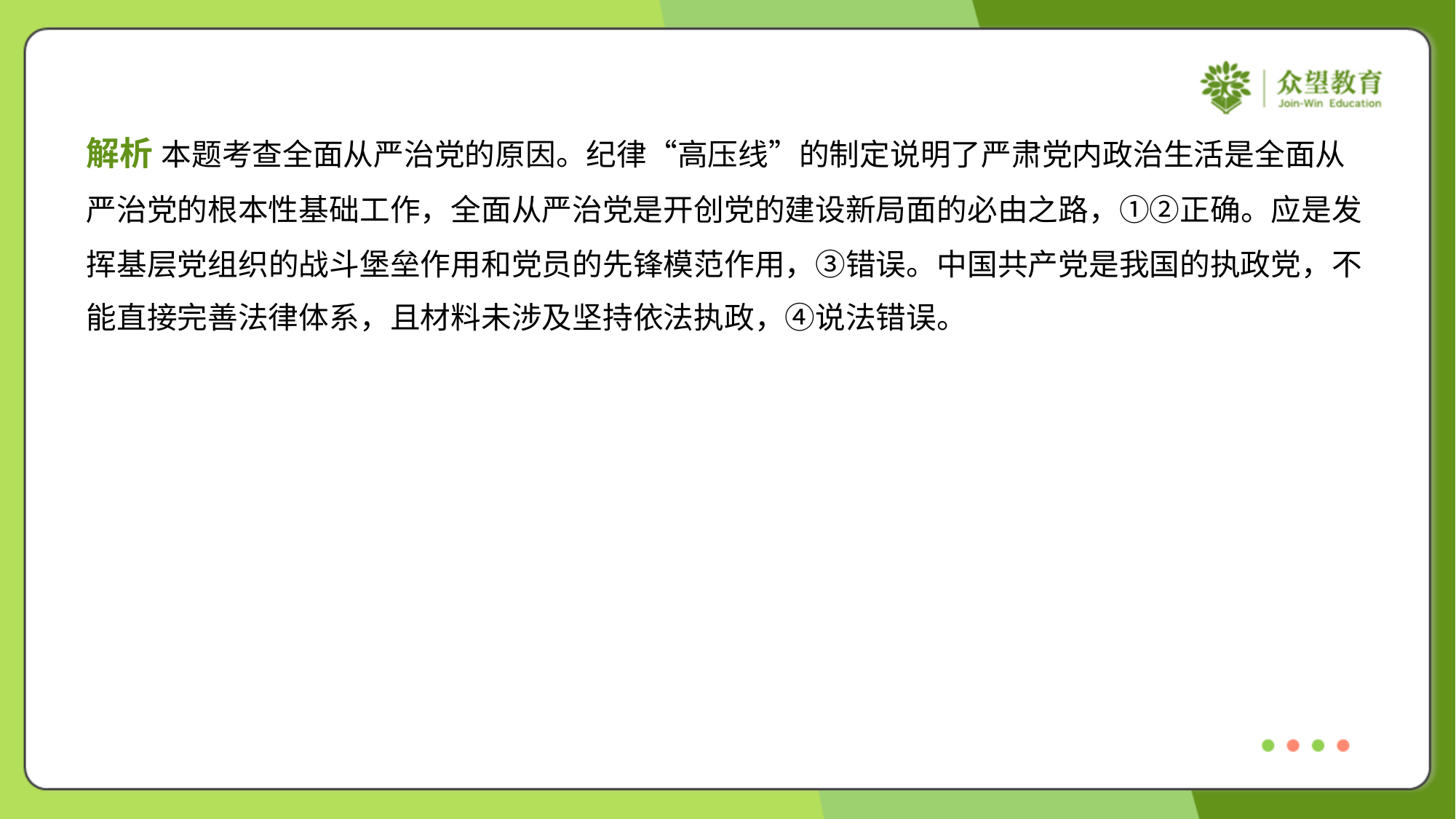

解析 本题考查全面从严治党的原因。纪律“高压线”的制定说明了严肃党内政治生活是全面从
严治党的根本性基础工作，全面从严治党是开创党的建设新局面的必由之路，①②正确。应是发
挥基层党组织的战斗堡垒作用和党员的先锋模范作用，③错误。中国共产党是我国的执政党，不
能直接完善法律体系，且材料未涉及坚持依法执政，④说法错误。